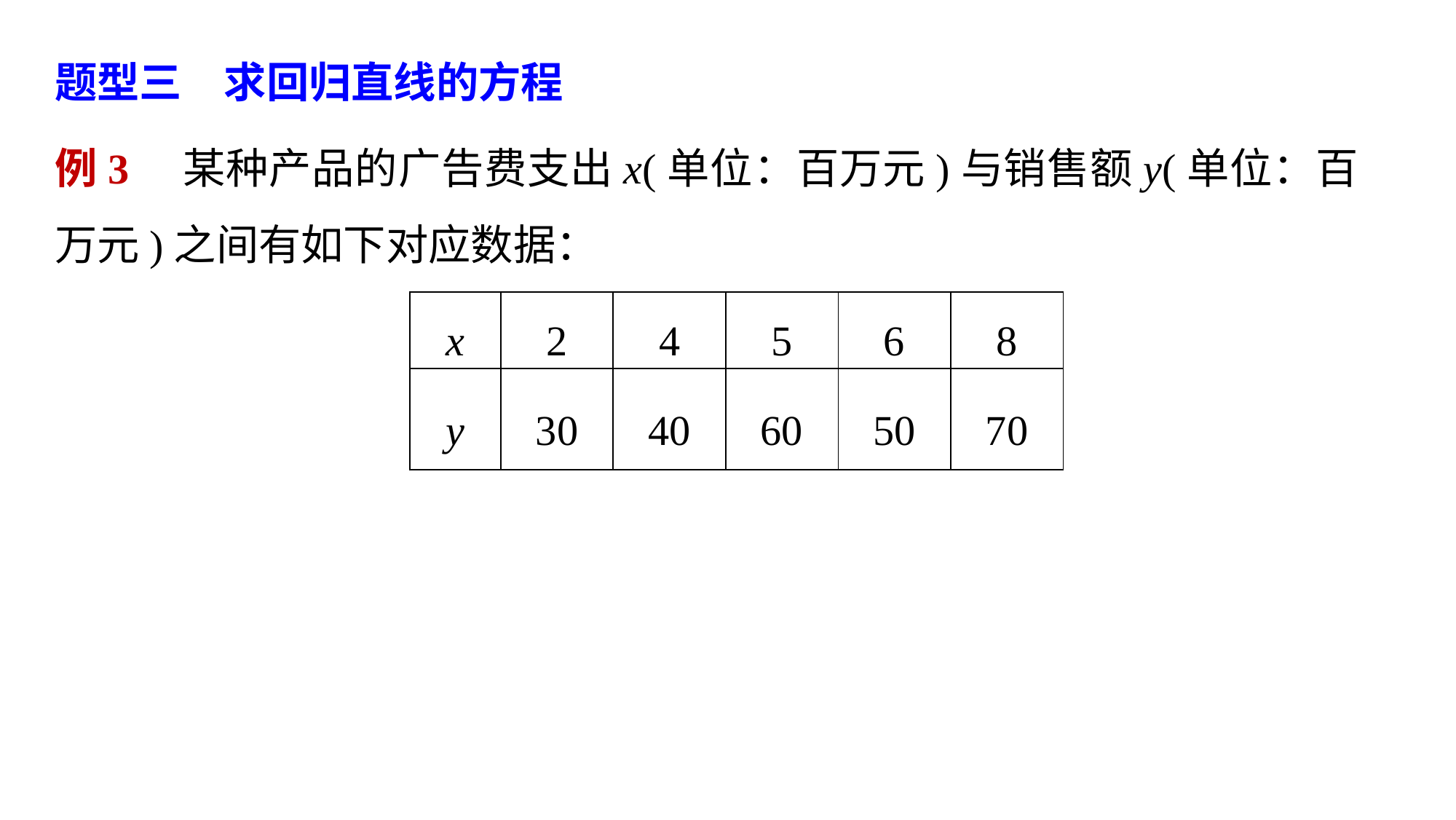

题型三　求回归直线的方程
例3　某种产品的广告费支出x(单位：百万元)与销售额y(单位：百万元)之间有如下对应数据：
| x | 2 | 4 | 5 | 6 | 8 |
| --- | --- | --- | --- | --- | --- |
| y | 30 | 40 | 60 | 50 | 70 |